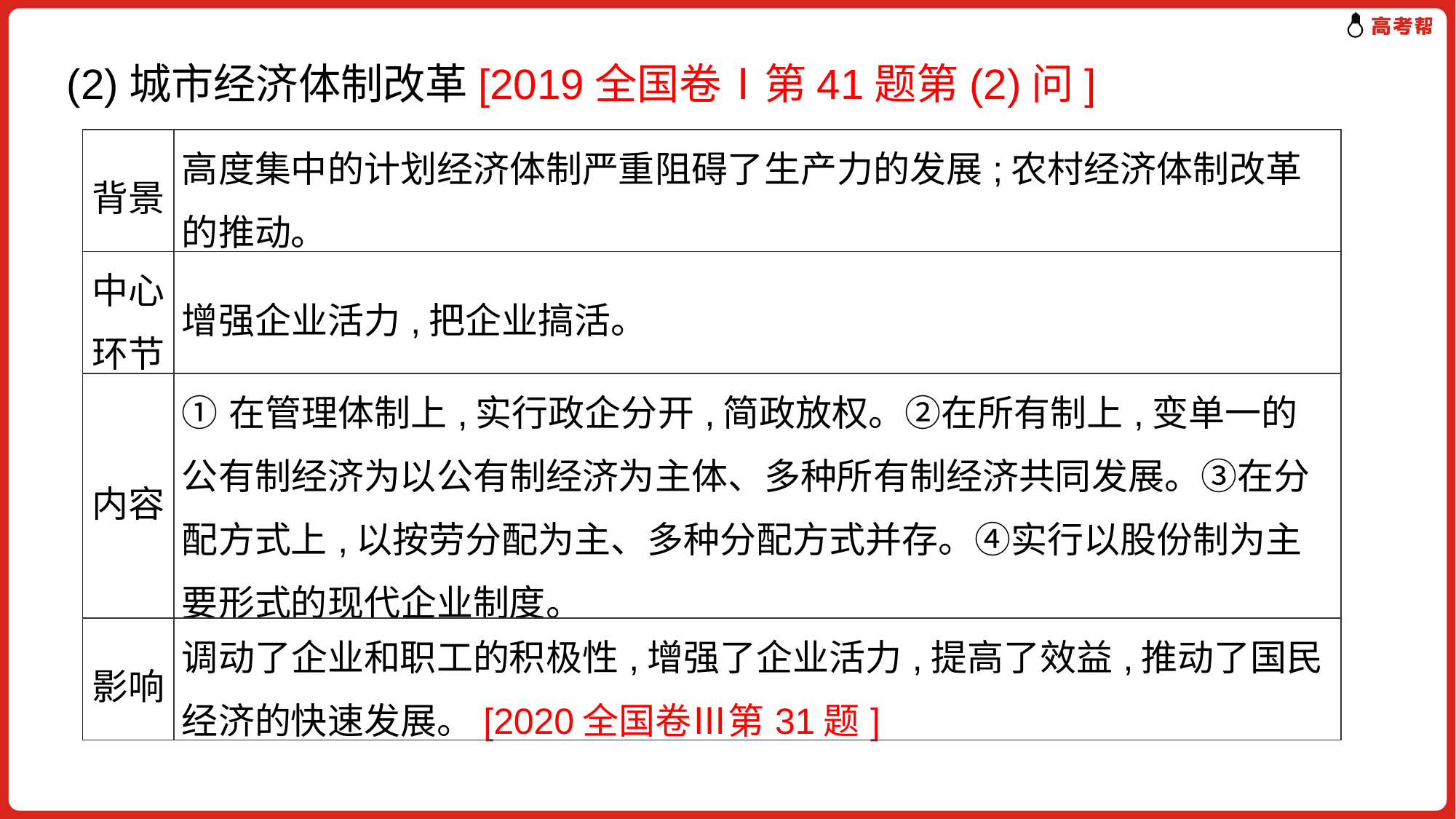

(2)城市经济体制改革[2019全国卷Ⅰ第41题第(2)问]
| 背景 | 高度集中的计划经济体制严重阻碍了生产力的发展;农村经济体制改革的推动。 |
| --- | --- |
| 中心环节 | 增强企业活力,把企业搞活。 |
| 内容 | ①在管理体制上,实行政企分开,简政放权。②在所有制上,变单一的公有制经济为以公有制经济为主体、多种所有制经济共同发展。③在分配方式上,以按劳分配为主、多种分配方式并存。④实行以股份制为主要形式的现代企业制度。 |
| 影响 | 调动了企业和职工的积极性,增强了企业活力,提高了效益,推动了国民经济的快速发展。[2020全国卷Ⅲ第31题] |